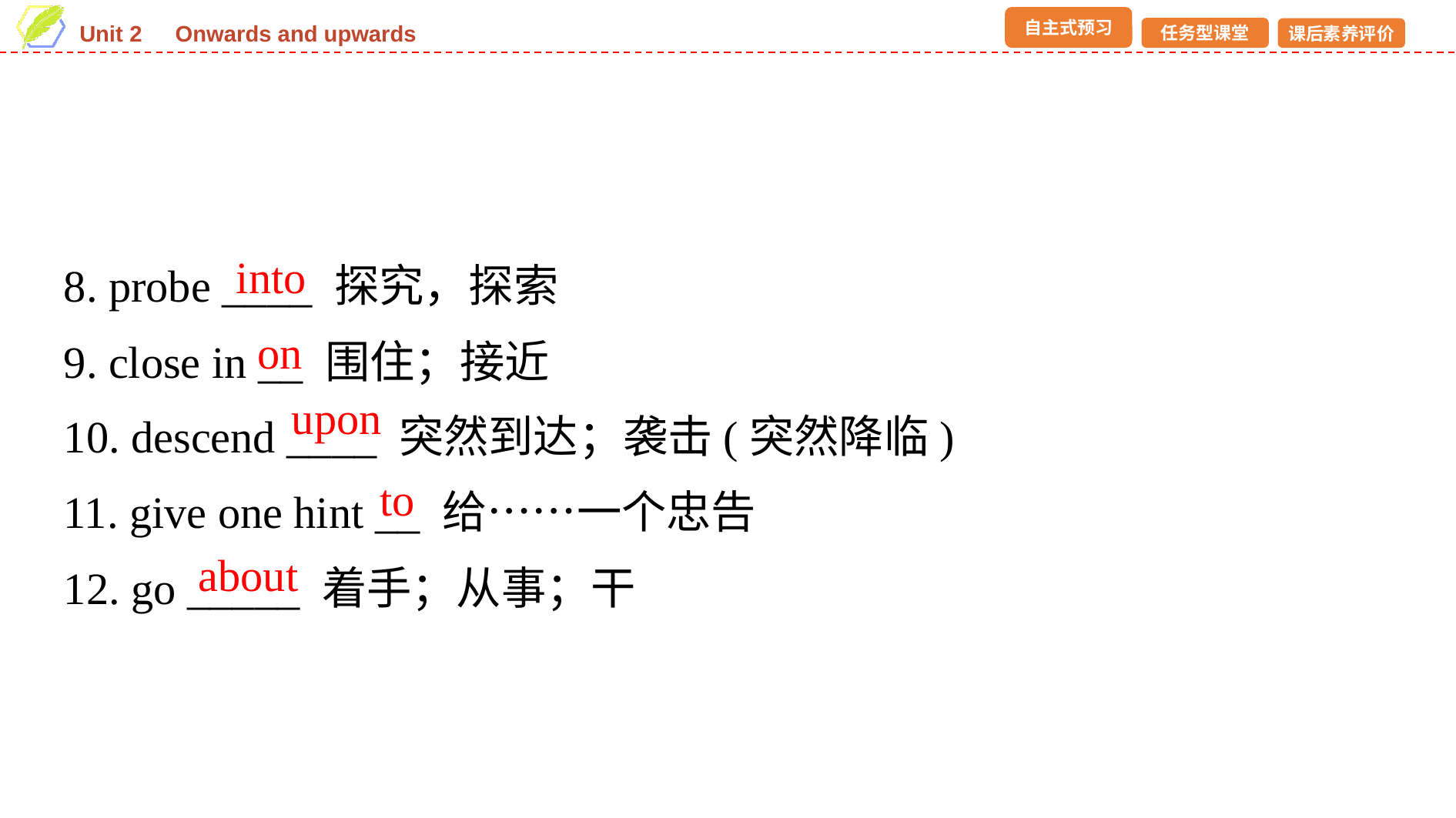

8. probe ____ 探究，探索
9. close in __ 围住；接近
10. descend ____ 突然到达；袭击(突然降临)
11. give one hint __ 给……一个忠告
12. go _____ 着手；从事；干
into
on
upon
to
about